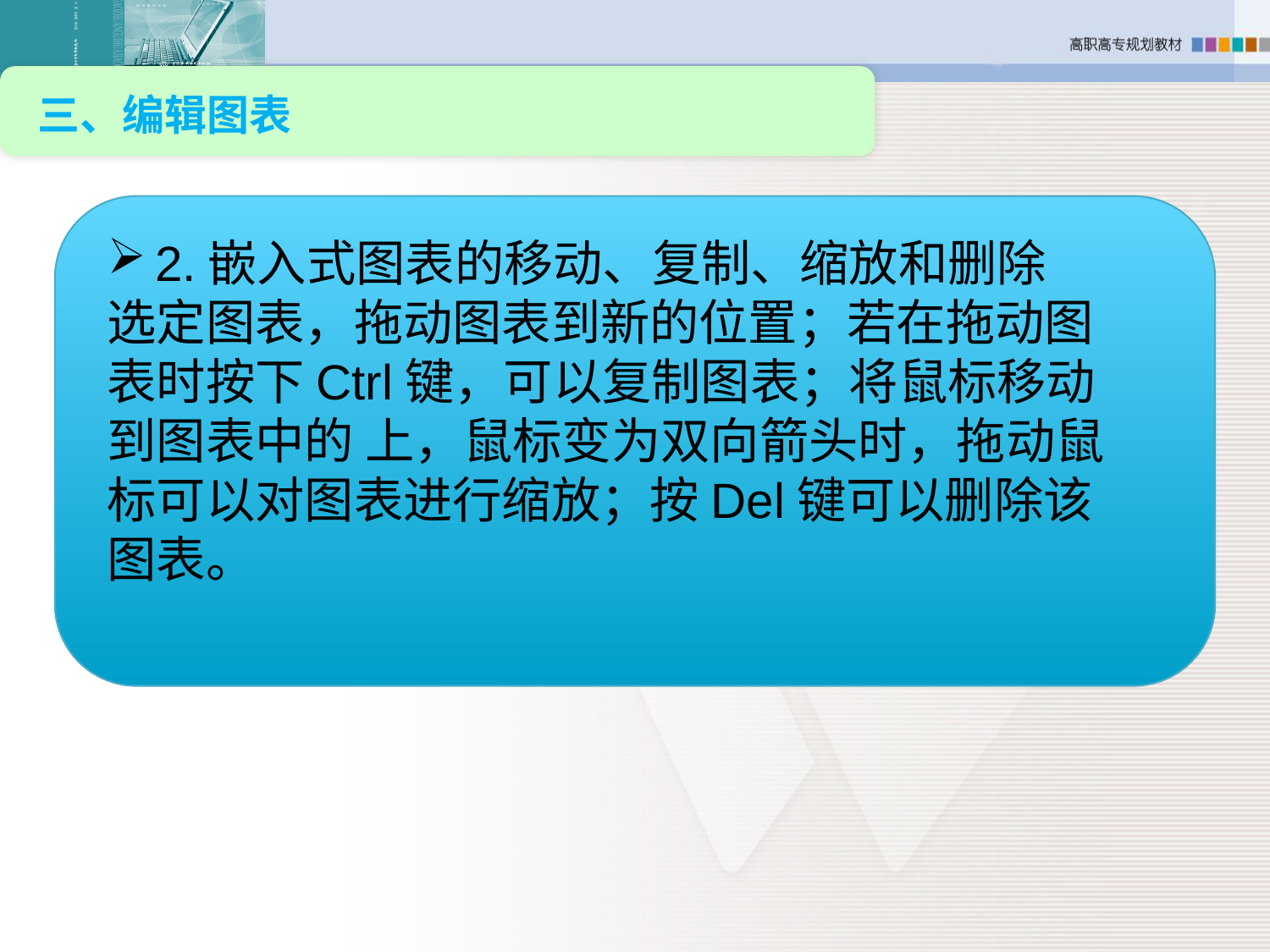

三、编辑图表

2.嵌入式图表的移动、复制、缩放和删除
选定图表，拖动图表到新的位置；若在拖动图表时按下Ctrl键，可以复制图表；将鼠标移动到图表中的 上，鼠标变为双向箭头时，拖动鼠标可以对图表进行缩放；按Del键可以删除该图表。